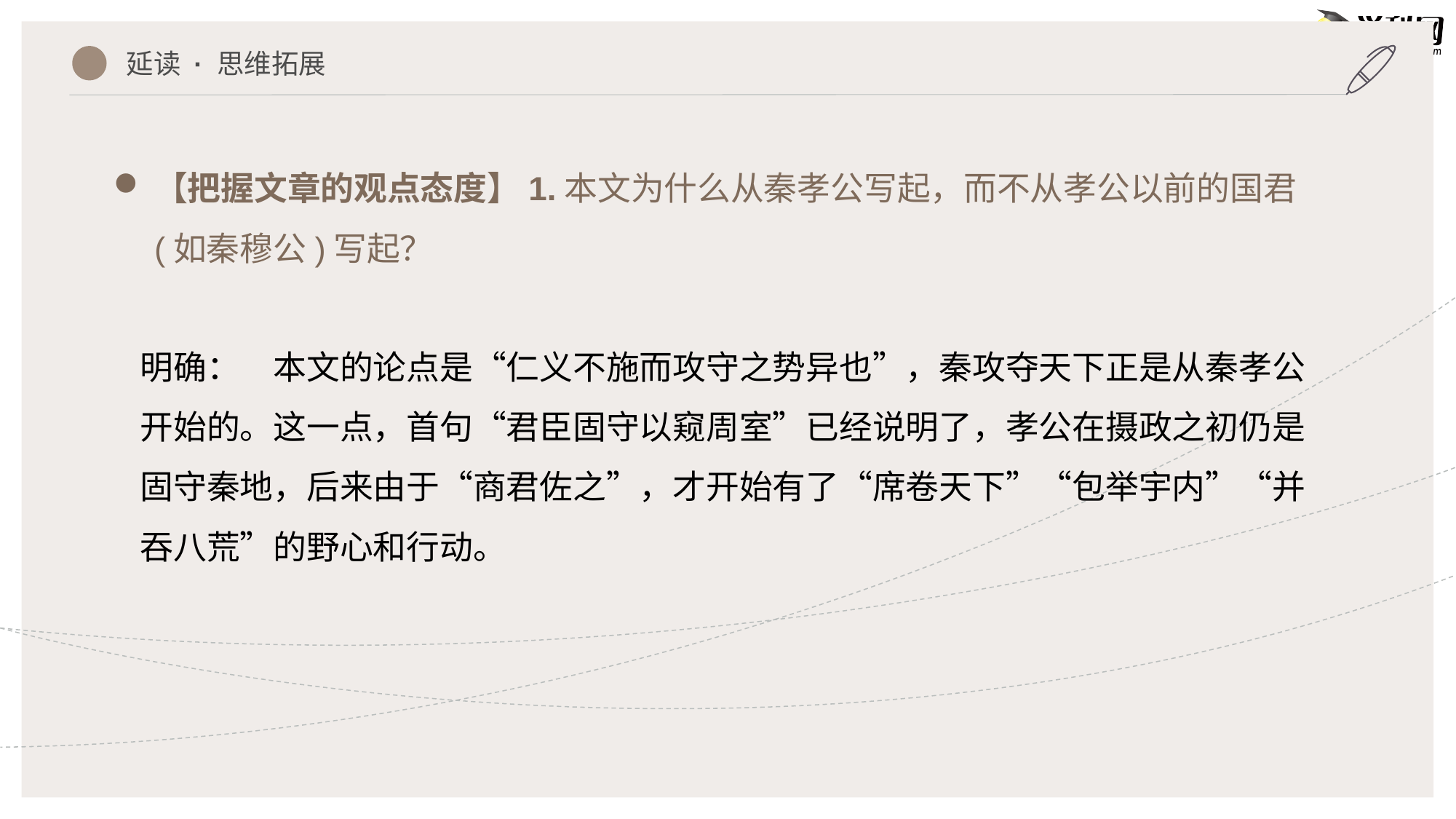

延读 · 思维拓展

【把握文章的观点态度】1.本文为什么从秦孝公写起，而不从孝公以前的国君(如秦穆公)写起？

明确：　本文的论点是“仁义不施而攻守之势异也”，秦攻夺天下正是从秦孝公开始的。这一点，首句“君臣固守以窥周室”已经说明了，孝公在摄政之初仍是固守秦地，后来由于“商君佐之”，才开始有了“席卷天下”“包举宇内”“并吞八荒”的野心和行动。